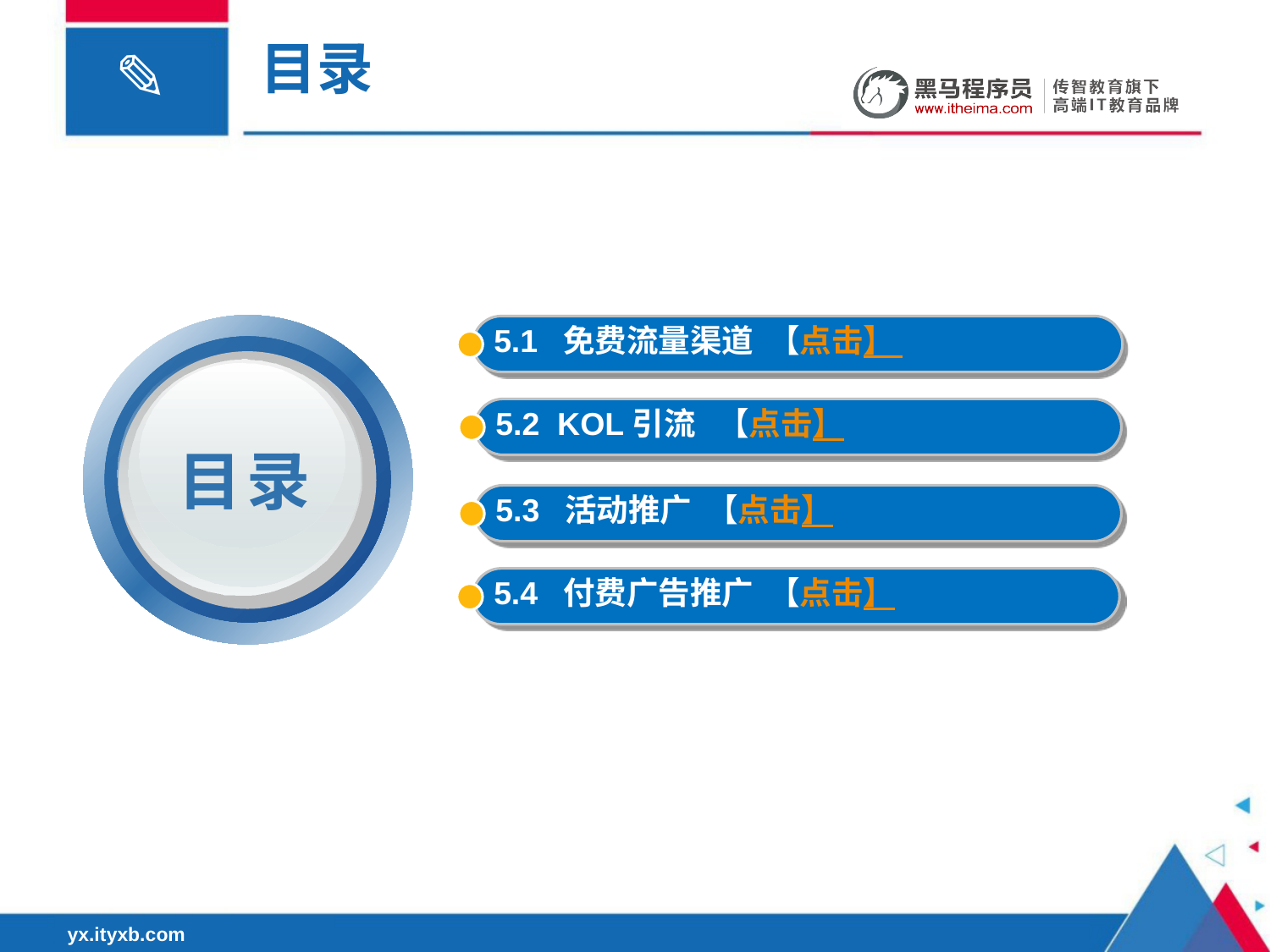

目录

5.1  免费流量渠道  【点击】

5.2  KOL引流   【点击】

目录
5.3  活动推广  【点击】

5.4  付费广告推广  【点击】